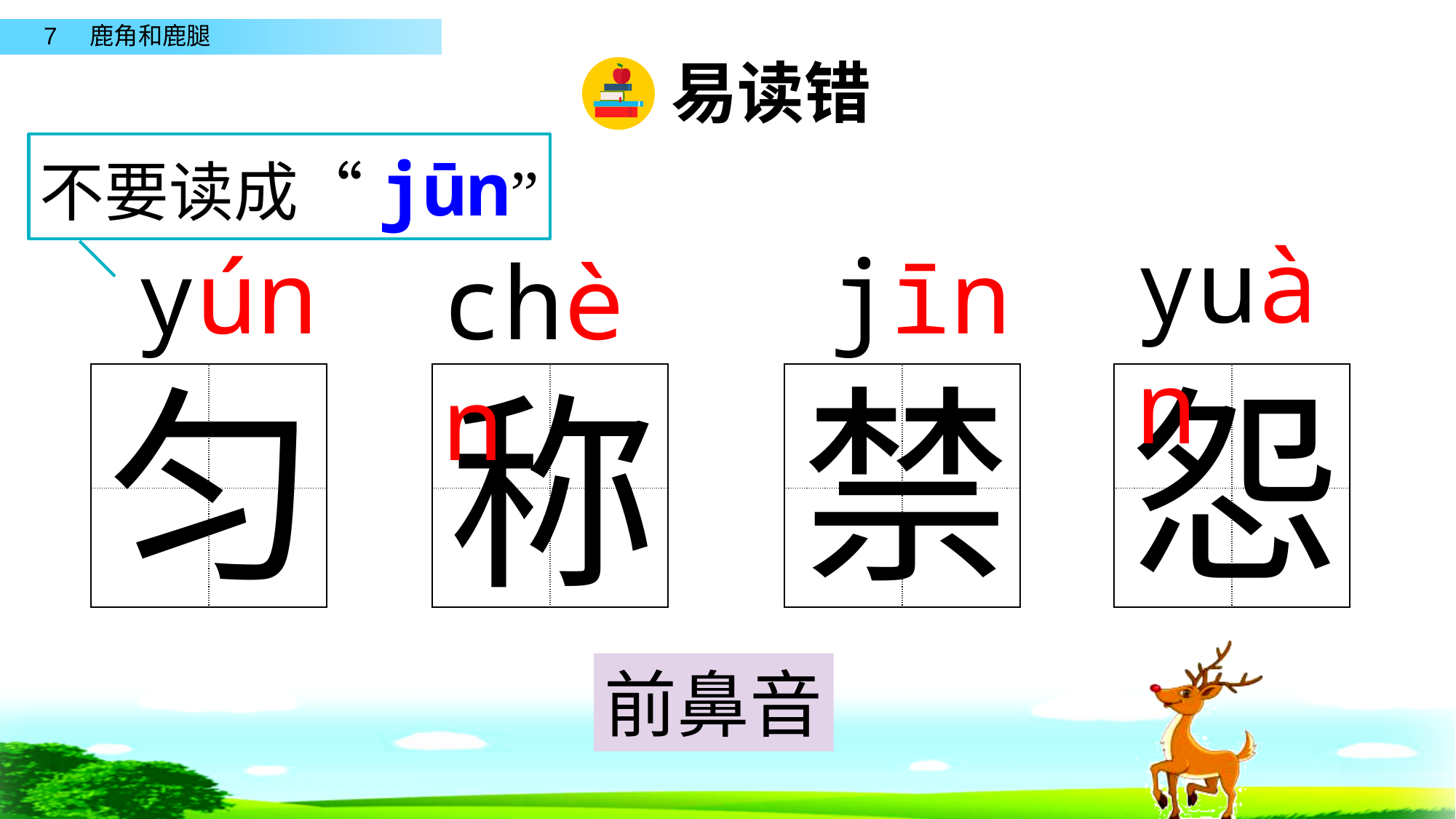

易读错

不要读成“jūn”
yuàn
yún
jīn
chèn
匀
禁
怨
称
|  |  |
| --- | --- |
|  |  |
|  |  |
| --- | --- |
|  |  |
|  |  |
| --- | --- |
|  |  |
|  |  |
| --- | --- |
|  |  |
前鼻音